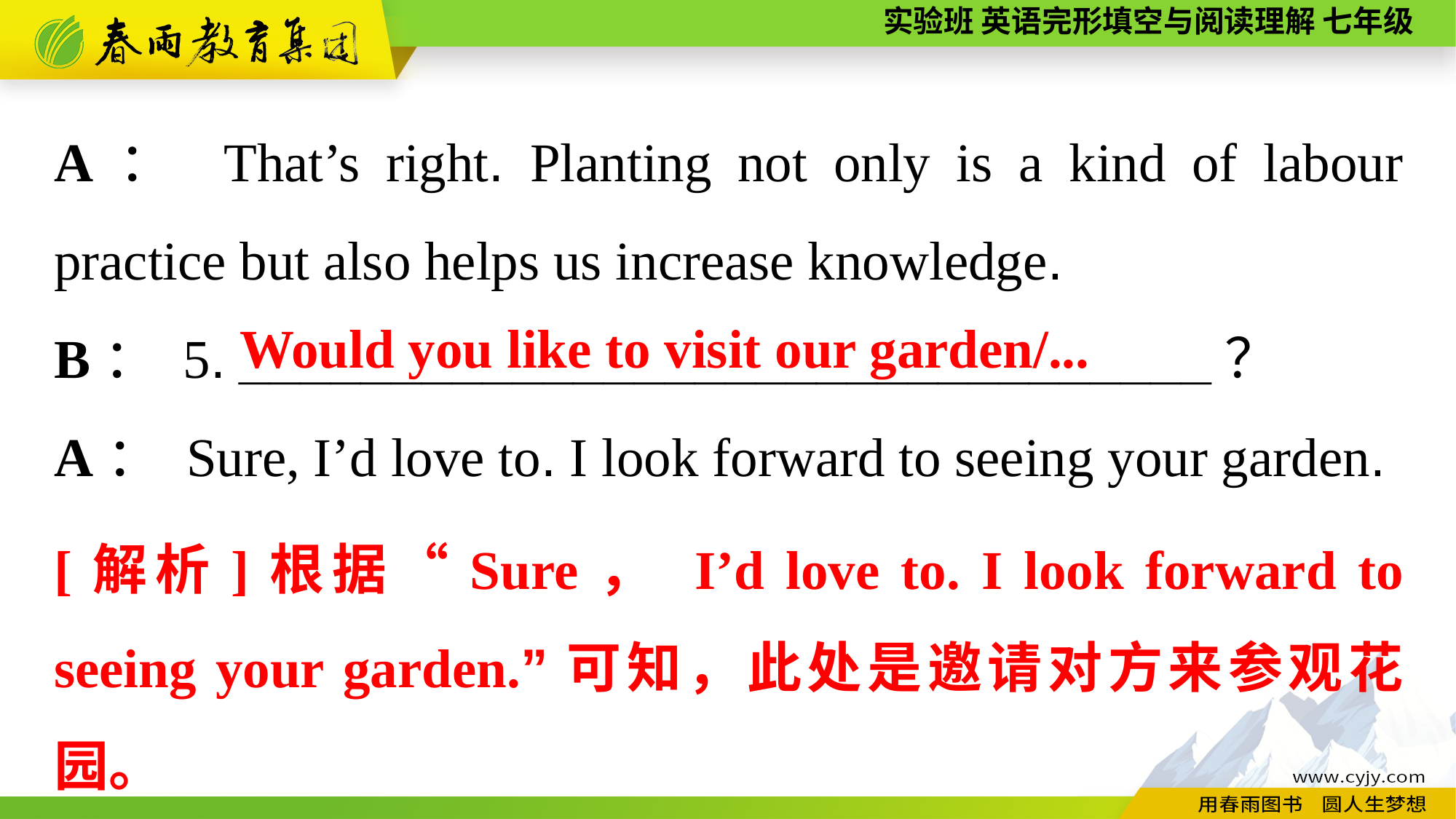

A： That’s right. Planting not only is a kind of labour practice but also helps us increase knowledge.
B： 5. ________________________________？
A： Sure, I’d love to. I look forward to seeing your garden.
Would you like to visit our garden/...
[解析]根据“Sure， I’d love to. I look forward to seeing your garden.”可知，此处是邀请对方来参观花园。